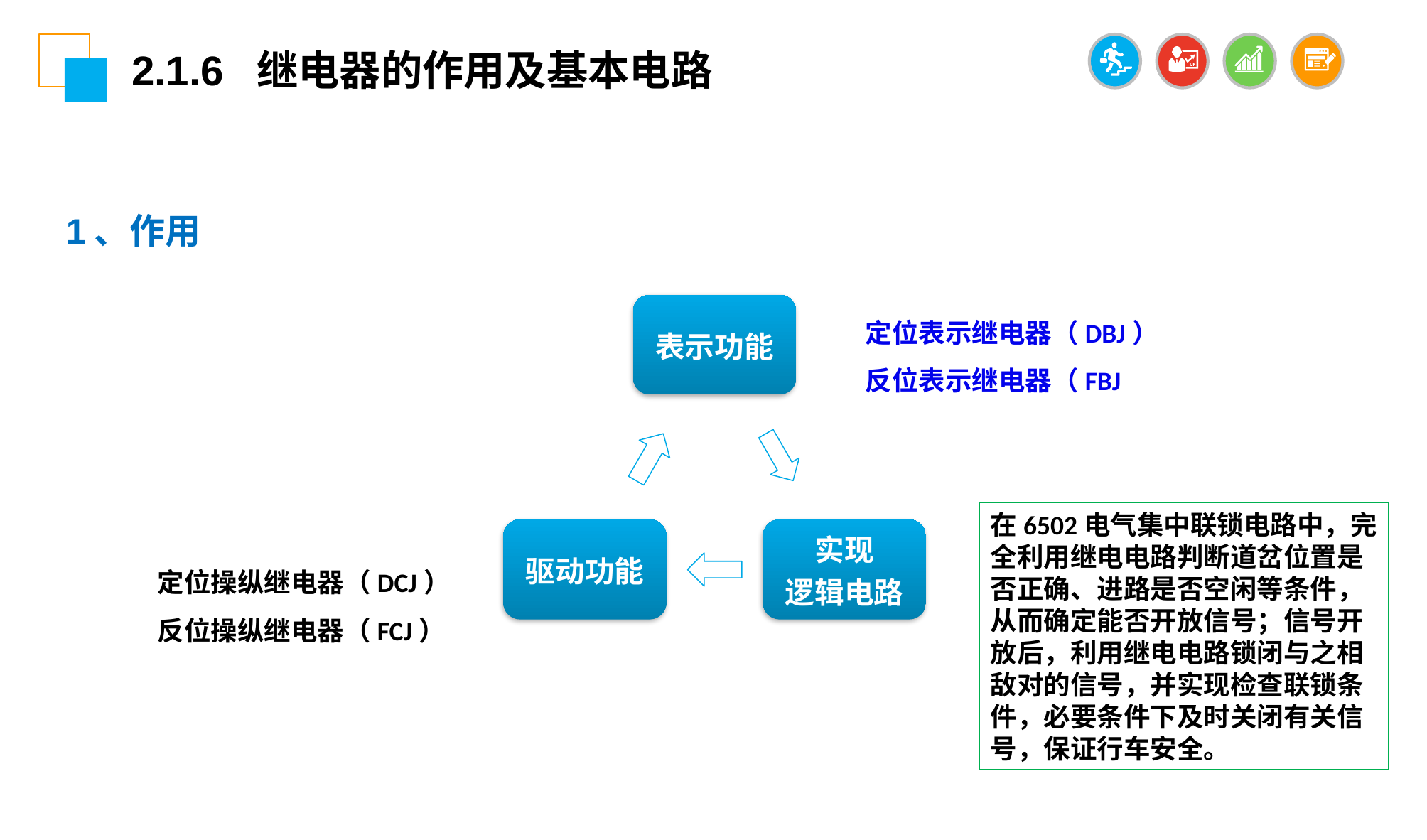

2.1.6  继电器的作用及基本电路
1、作用
表示功能
实现
逻辑电路
驱动功能
定位表示继电器（DBJ）
反位表示继电器（FBJ
在6502电气集中联锁电路中，完全利用继电电路判断道岔位置是否正确、进路是否空闲等条件，从而确定能否开放信号；信号开放后，利用继电电路锁闭与之相敌对的信号，并实现检查联锁条件，必要条件下及时关闭有关信号，保证行车安全。
定位操纵继电器（DCJ）
反位操纵继电器（FCJ）